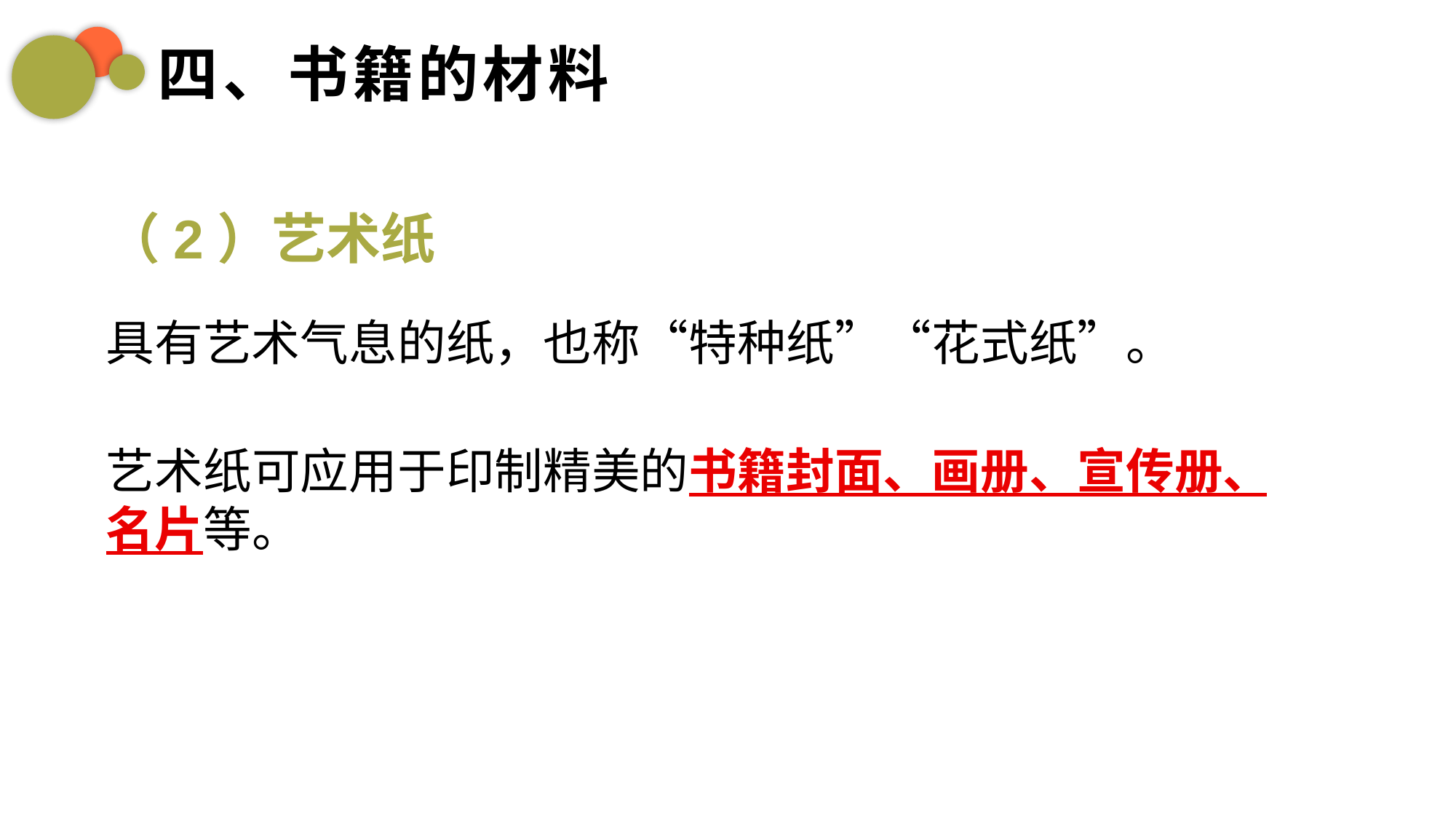

四、书籍的材料
（2）艺术纸
具有艺术气息的纸，也称“特种纸”“花式纸”。
艺术纸可应用于印制精美的书籍封面、画册、宣传册、名片等。